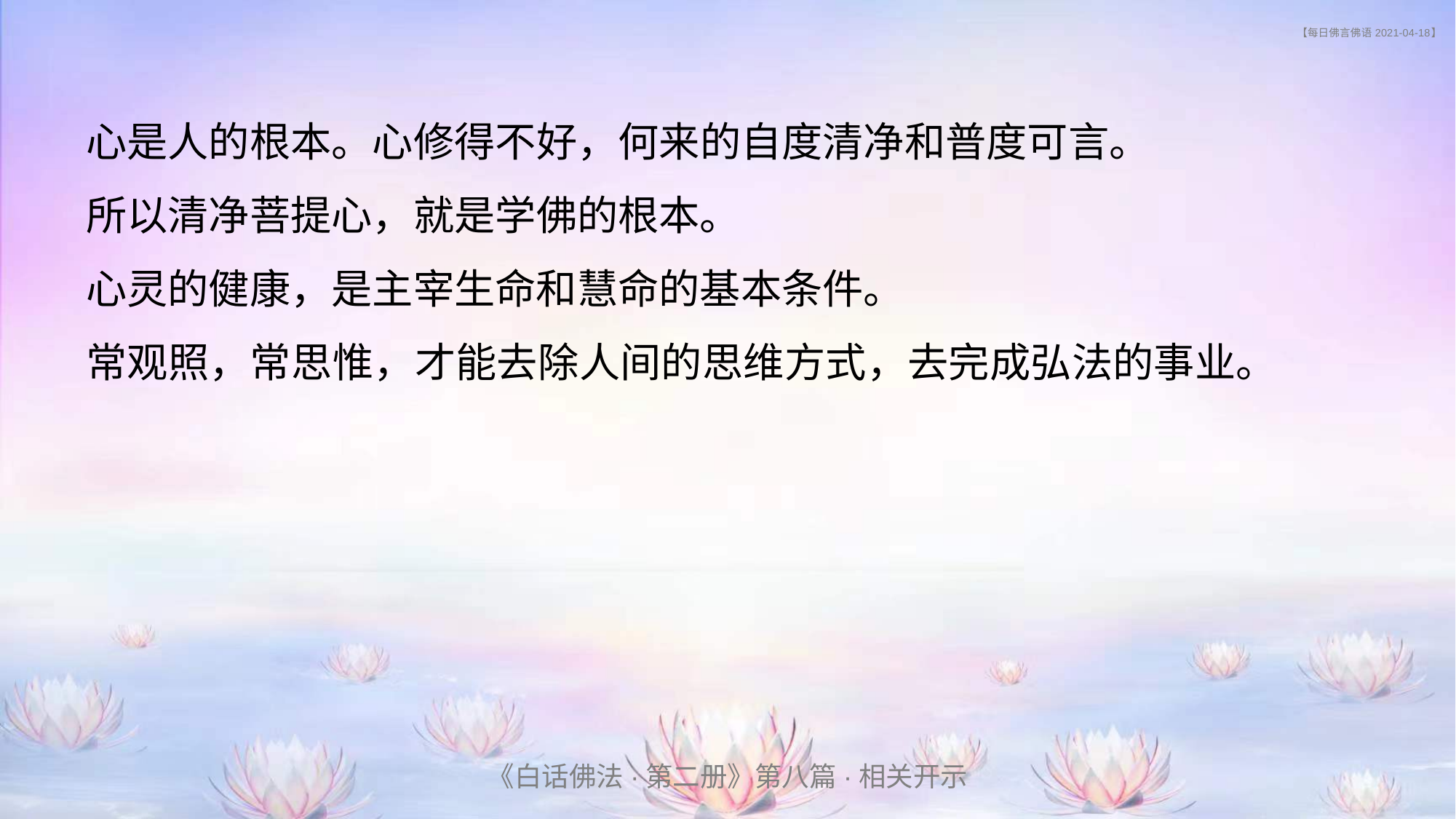

# 【每日佛言佛语 2021-04-18】
心是人的根本。心修得不好，何来的自度清净和普度可言。
所以清净菩提心，就是学佛的根本。
心灵的健康，是主宰生命和慧命的基本条件。
常观照，常思惟，才能去除人间的思维方式，去完成弘法的事业。

《白话佛法·第二册》第八篇·相关开示